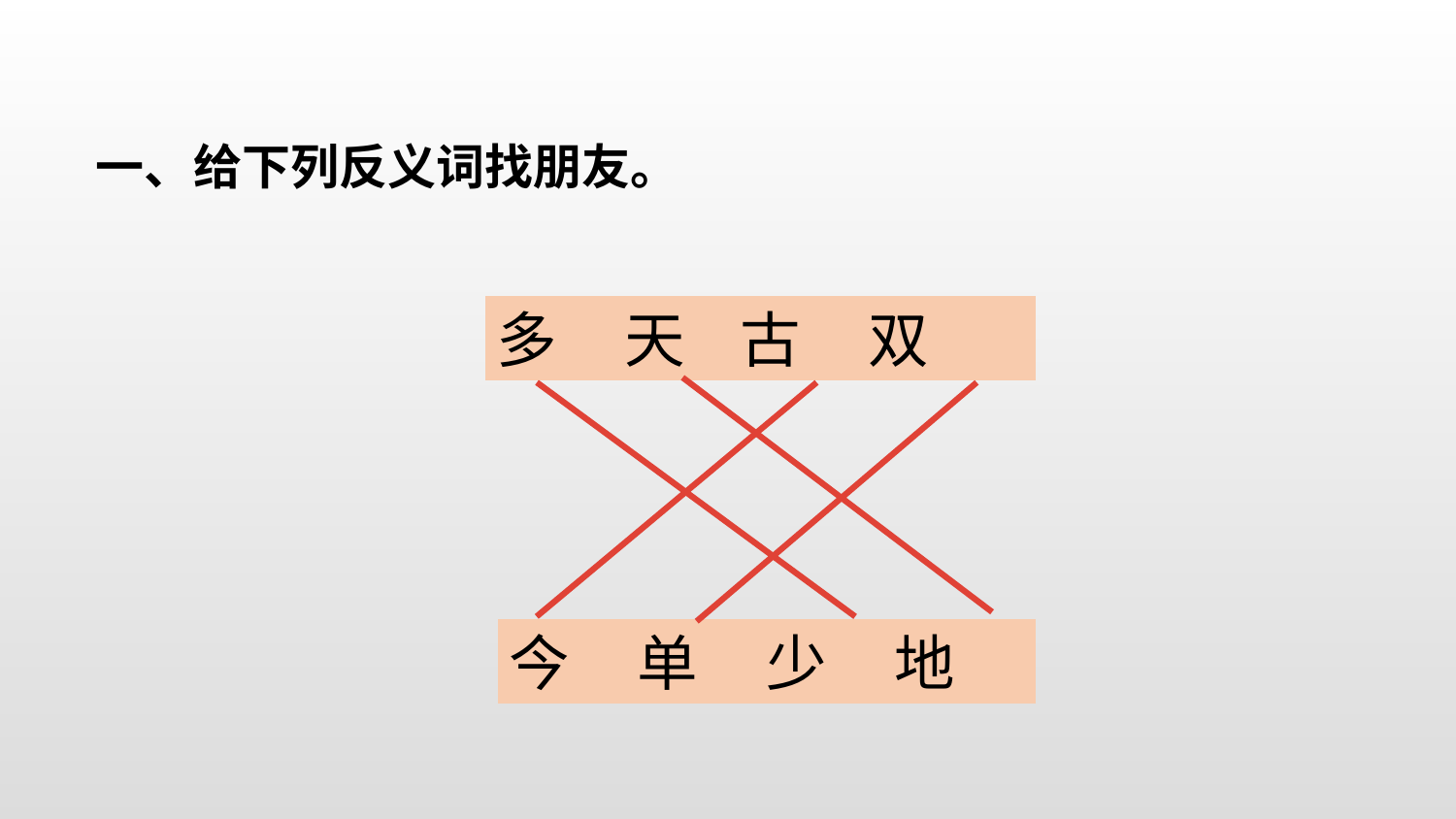

一、给下列反义词找朋友。
多     天    古     双
今     单     少     地